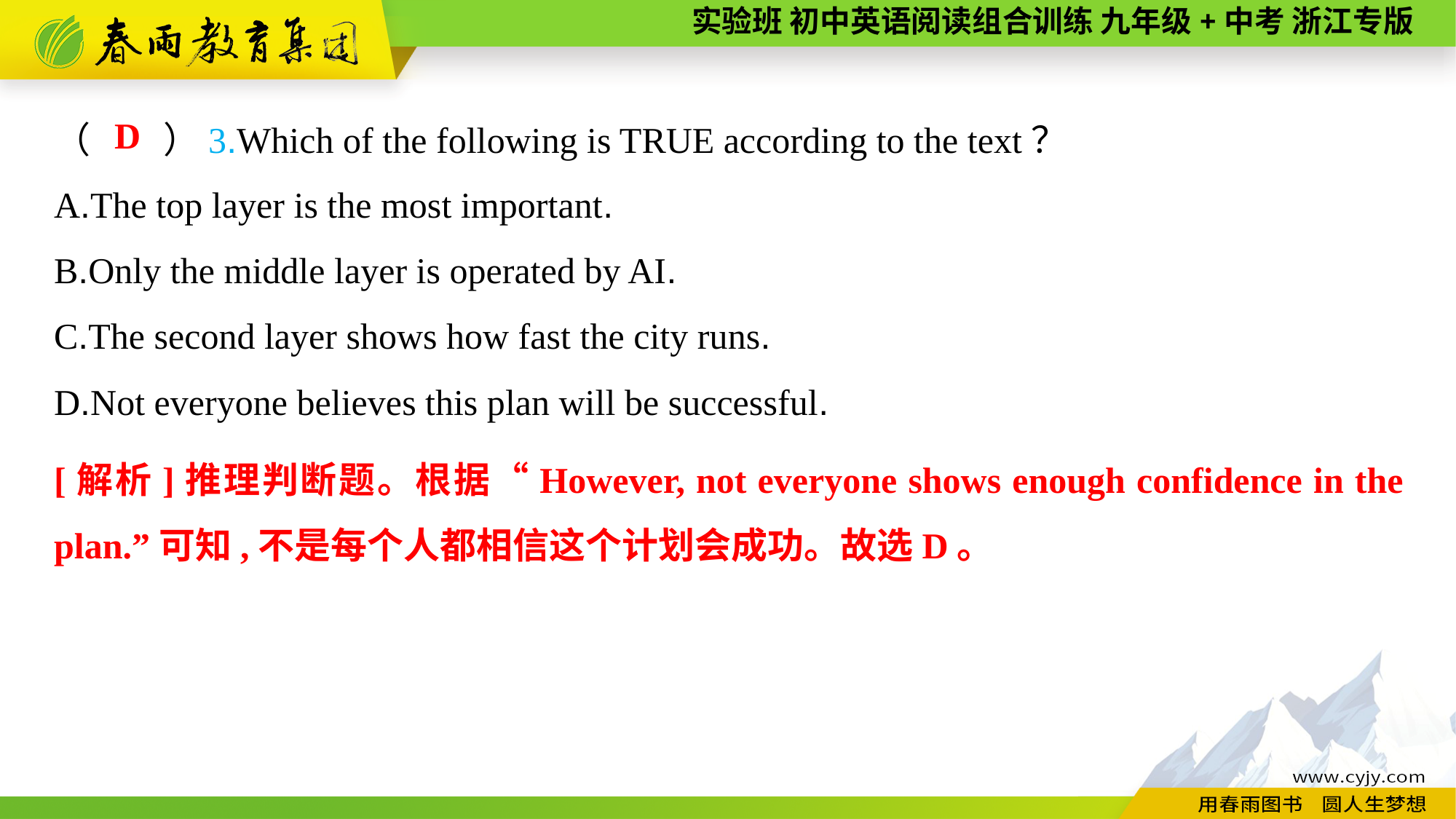

（　　）3.Which of the following is TRUE according to the text？
A.The top layer is the most important.
B.Only the middle layer is operated by AI.
C.The second layer shows how fast the city runs.
D.Not everyone believes this plan will be successful.
D
[解析]推理判断题。根据“However, not everyone shows enough confidence in the plan.”可知,不是每个人都相信这个计划会成功。故选D。